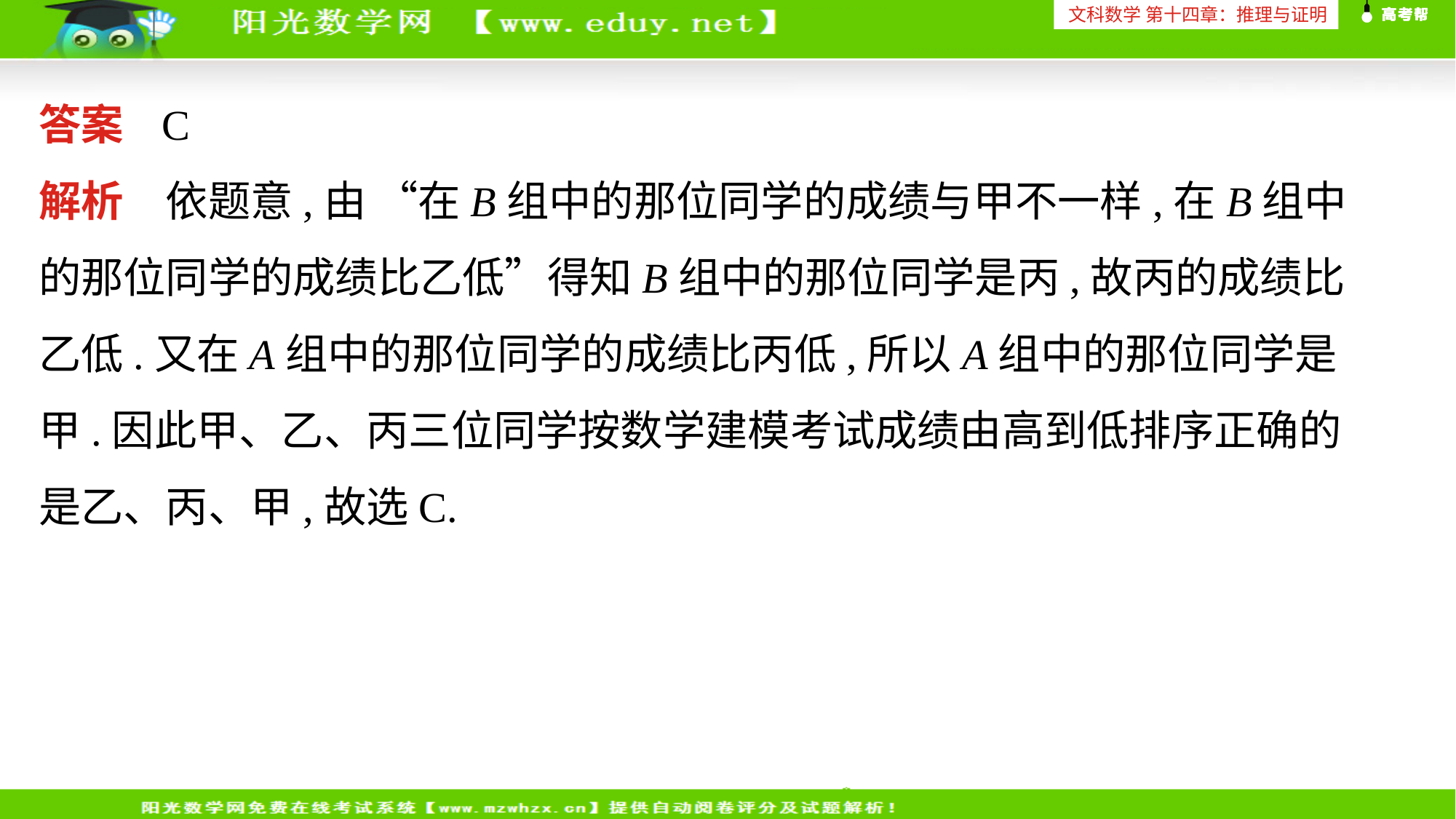

文科数学 第十四章：推理与证明

答案   C
解析　依题意,由 “在B组中的那位同学的成绩与甲不一样,在B组中的那位同学的成绩比乙低”得知B组中的那位同学是丙,故丙的成绩比乙低.又在A组中的那位同学的成绩比丙低,所以A组中的那位同学是甲.因此甲、乙、丙三位同学按数学建模考试成绩由高到低排序正确的是乙、丙、甲,故选C.